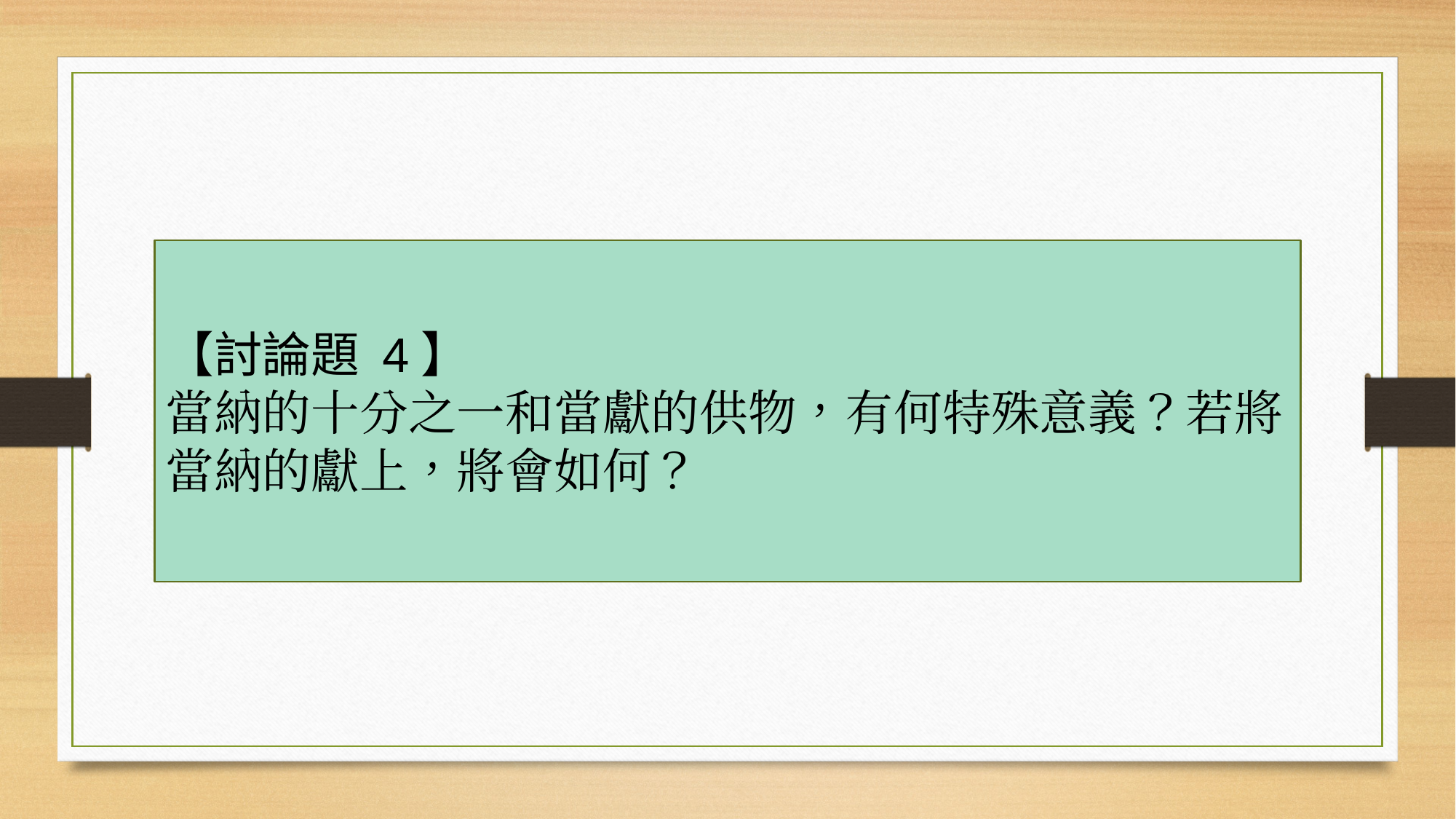

【討論題 4】
當納的十分之一和當獻的供物，有何特殊意義？若將當納的獻上，將會如何？